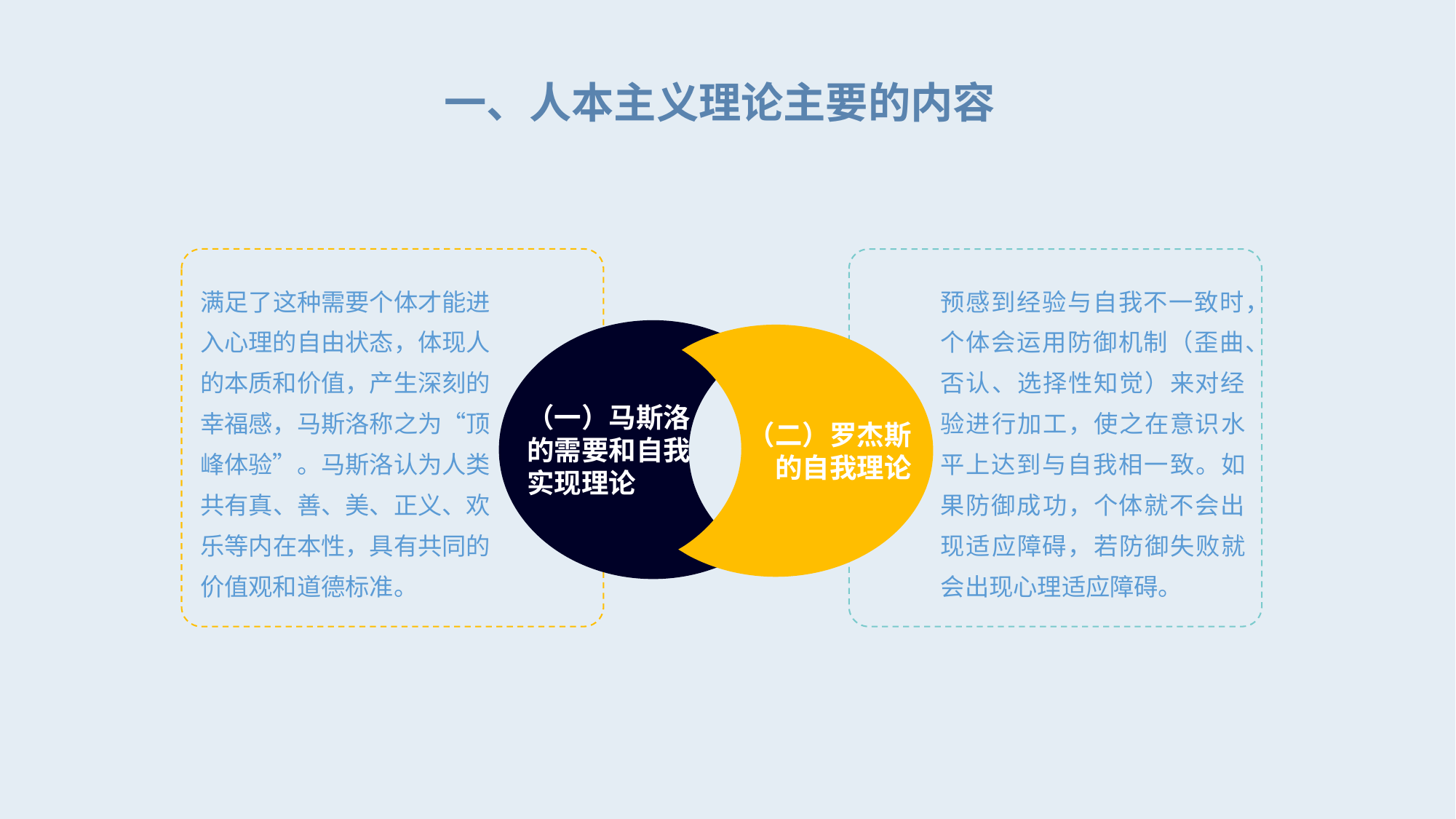

一、人本主义理论主要的内容
满足了这种需要个体才能进入心理的自由状态，体现人
的本质和价值，产生深刻的幸福感，马斯洛称之为“顶峰体验”。马斯洛认为人类共有真、善、美、正义、欢乐等内在本性，具有共同的价值观和道德标准。
预感到经验与自我不一致时，个体会运用防御机制（歪曲、否认、选择性知觉）来对经验进行加工，使之在意识水平上达到与自我相一致。如果防御成功，个体就不会出现适应障碍，若防御失败就会出现心理适应障碍。
（一）马斯洛的需要和自我实现理论
（二）罗杰斯的自我理论